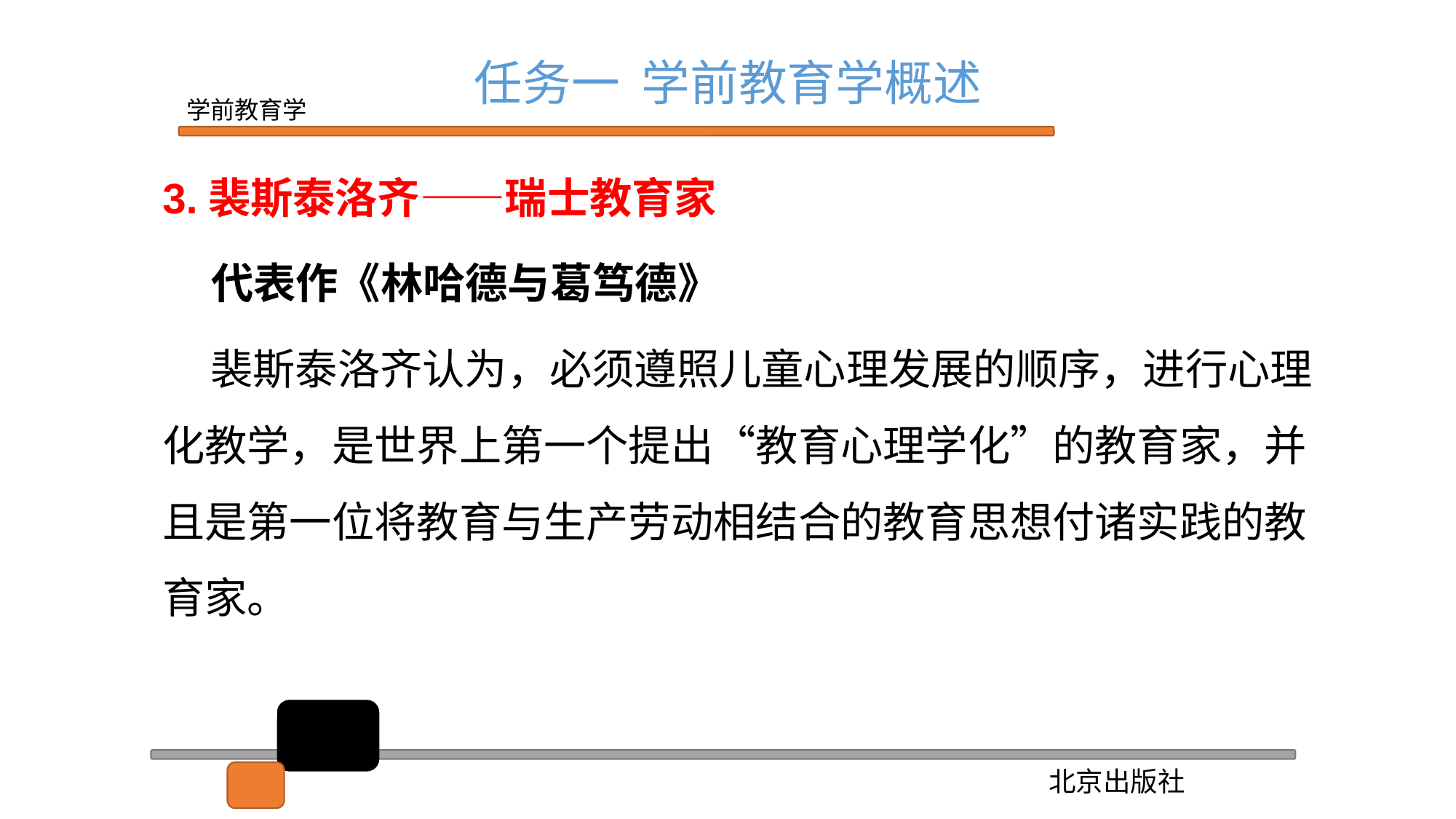

任务一  学前教育学概述
3.裴斯泰洛齐——瑞士教育家
    代表作《林哈德与葛笃德》
    裴斯泰洛齐认为，必须遵照儿童心理发展的顺序，进行心理化教学，是世界上第一个提出“教育心理学化”的教育家，并且是第一位将教育与生产劳动相结合的教育思想付诸实践的教育家。